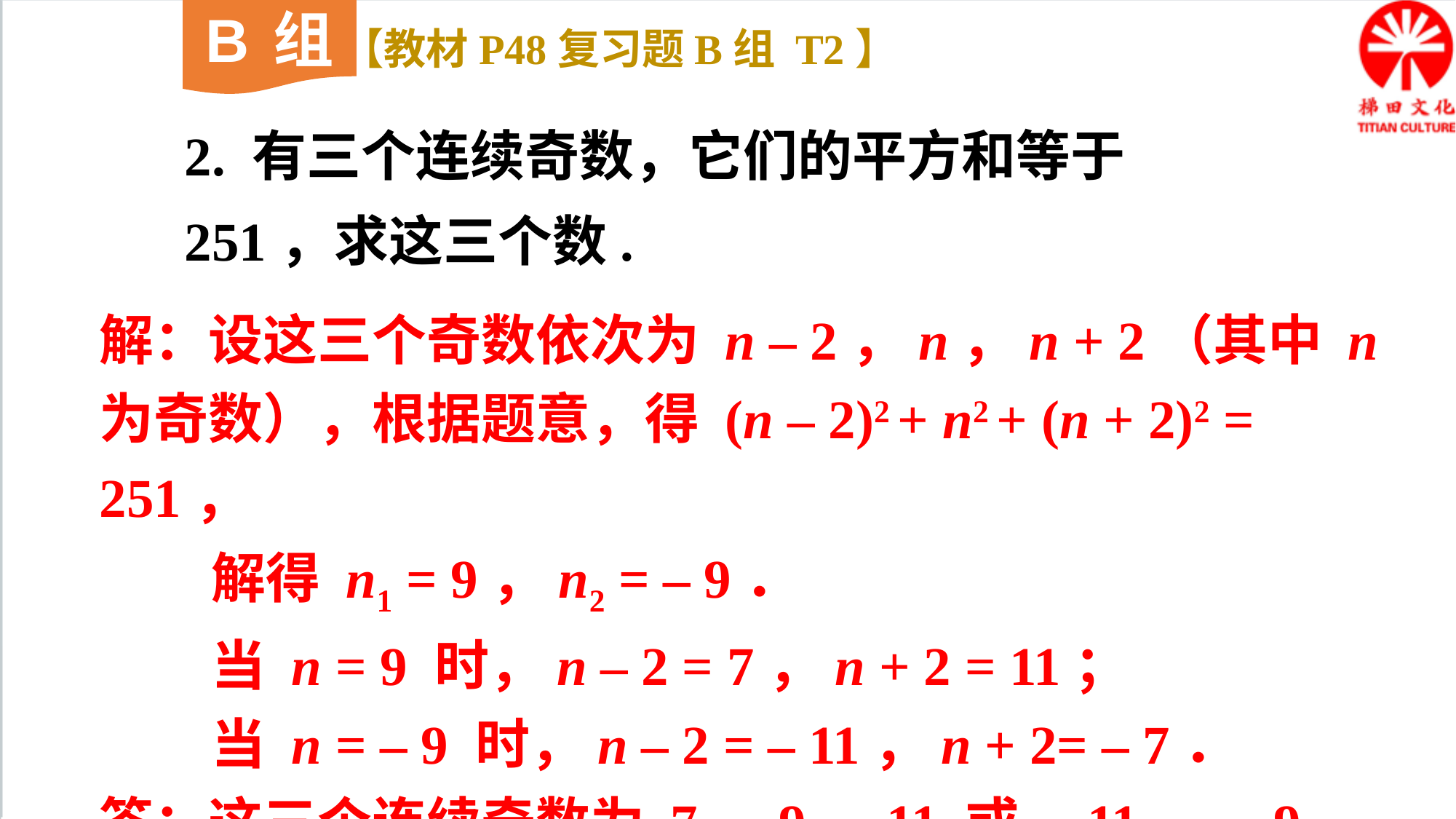

B组
【教材P48复习题B组 T2】
2. 有三个连续奇数，它们的平方和等于 251，求这三个数.
解：设这三个奇数依次为 n – 2，n，n + 2（其中 n 为奇数），根据题意，得 (n – 2)2 + n2 + (n + 2)2 = 251，
        解得 n1 = 9，n2 = – 9．
        当 n = 9 时，n – 2 = 7，n + 2 = 11；
        当 n = – 9 时，n – 2 = – 11，n + 2= – 7．
答：这三个连续奇数为 7、9、11 或 – 11、 – 9、 – 7．